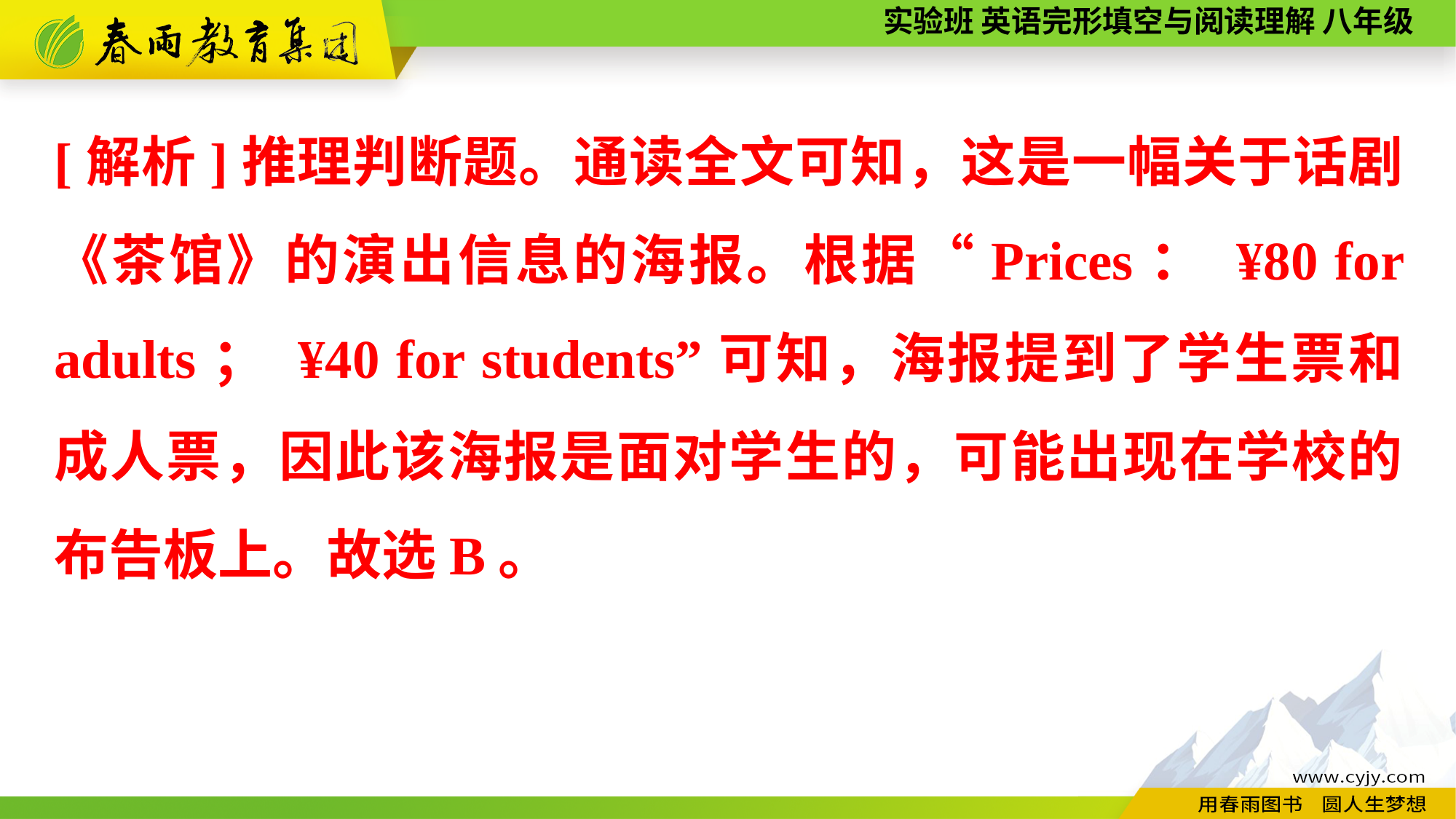

[解析]推理判断题。通读全文可知，这是一幅关于话剧《茶馆》的演出信息的海报。根据“Prices： ¥80 for adults； ¥40 for students”可知，海报提到了学生票和成人票，因此该海报是面对学生的，可能出现在学校的布告板上。故选B。